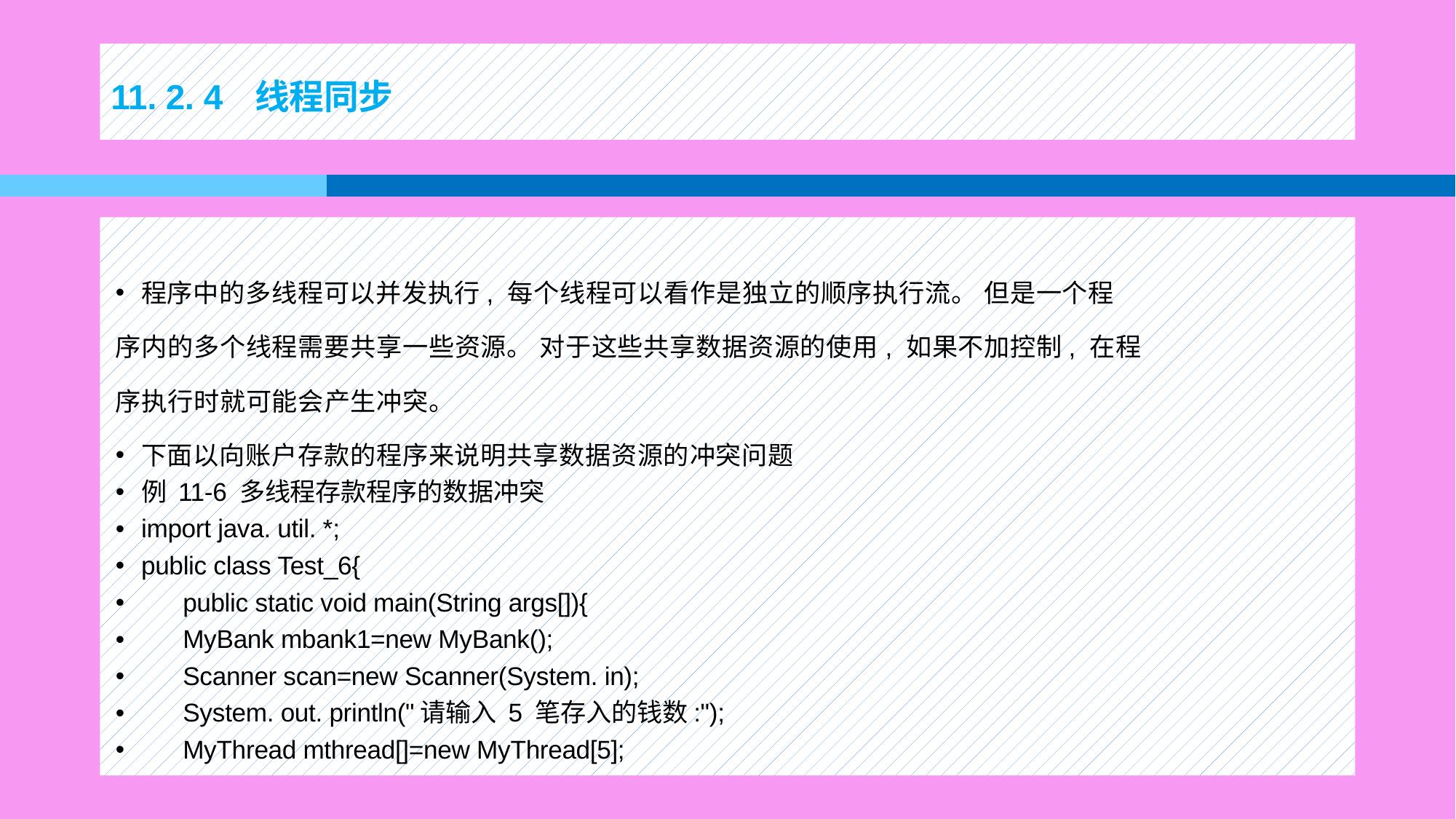

# 11. 2. 4   线程同步

程序中的多线程可以并发执行, 每个线程可以看作是独立的顺序执行流。 但是一个程
序内的多个线程需要共享一些资源。 对于这些共享数据资源的使用, 如果不加控制, 在程
序执行时就可能会产生冲突。
下面以向账户存款的程序来说明共享数据资源的冲突问题
例 11-6 多线程存款程序的数据冲突
import java. util. *;
public class Test_6{
      public static void main(String args[]){
      MyBank mbank1=new MyBank();
      Scanner scan=new Scanner(System. in);
      System. out. println("请输入 5 笔存入的钱数:");
      MyThread mthread[]=new MyThread[5];